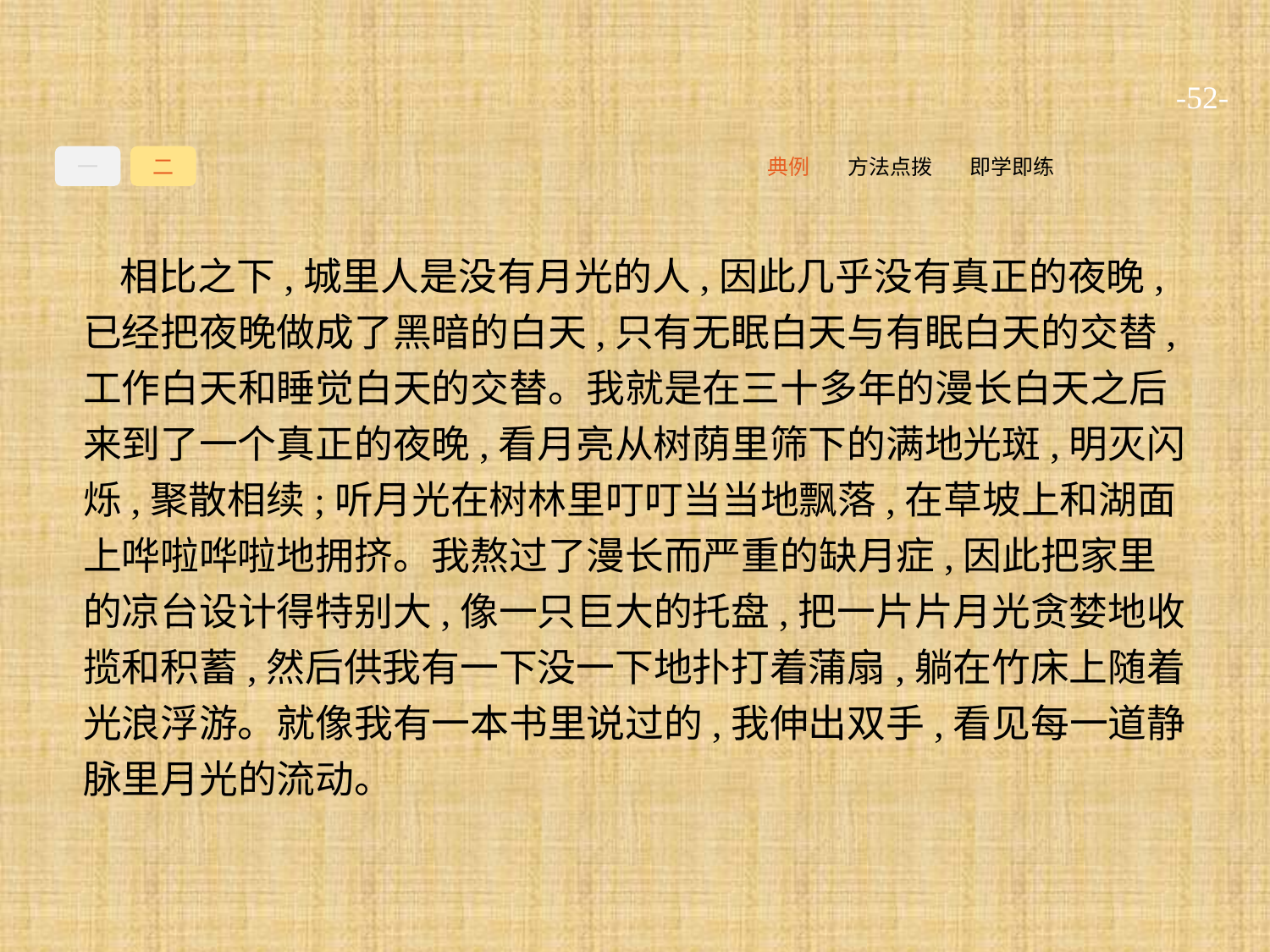

-52-
一
二
即学即练
方法点拨
典例
相比之下,城里人是没有月光的人,因此几乎没有真正的夜晚,已经把夜晚做成了黑暗的白天,只有无眠白天与有眠白天的交替,工作白天和睡觉白天的交替。我就是在三十多年的漫长白天之后来到了一个真正的夜晚,看月亮从树荫里筛下的满地光斑,明灭闪烁,聚散相续;听月光在树林里叮叮当当地飘落,在草坡上和湖面上哗啦哗啦地拥挤。我熬过了漫长而严重的缺月症,因此把家里的凉台设计得特别大,像一只巨大的托盘,把一片片月光贪婪地收揽和积蓄,然后供我有一下没一下地扑打着蒲扇,躺在竹床上随着光浪浮游。就像我有一本书里说过的,我伸出双手,看见每一道静脉里月光的流动。